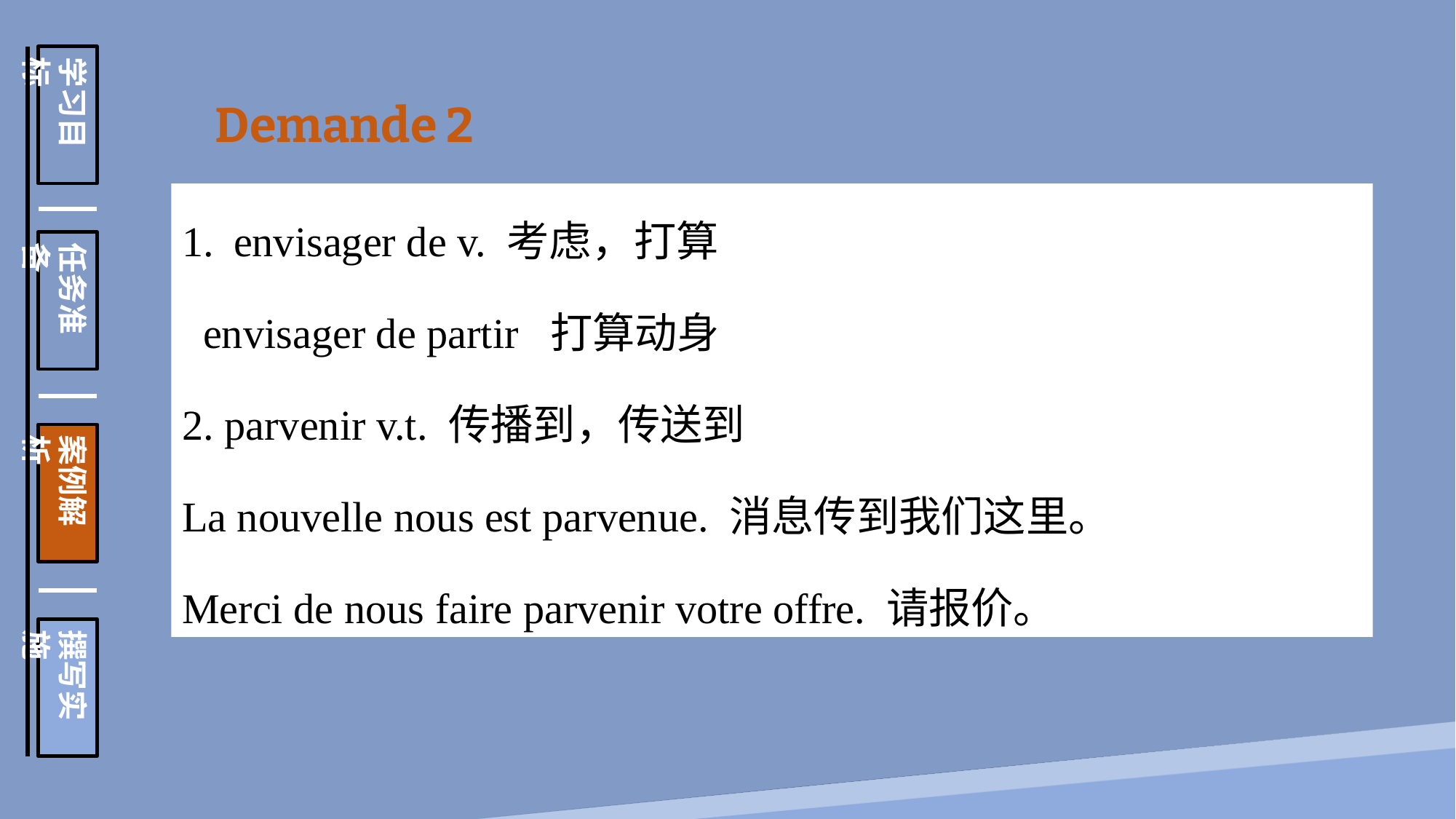

学习目标
任务准备
案例解析
撰写实施
Demande 2
 envisager de v. 考虑，打算
  envisager de partir  打算动身
2. parvenir v.t. 传播到，传送到
La nouvelle nous est parvenue. 消息传到我们这里。
Merci de nous faire parvenir votre offre. 请报价。